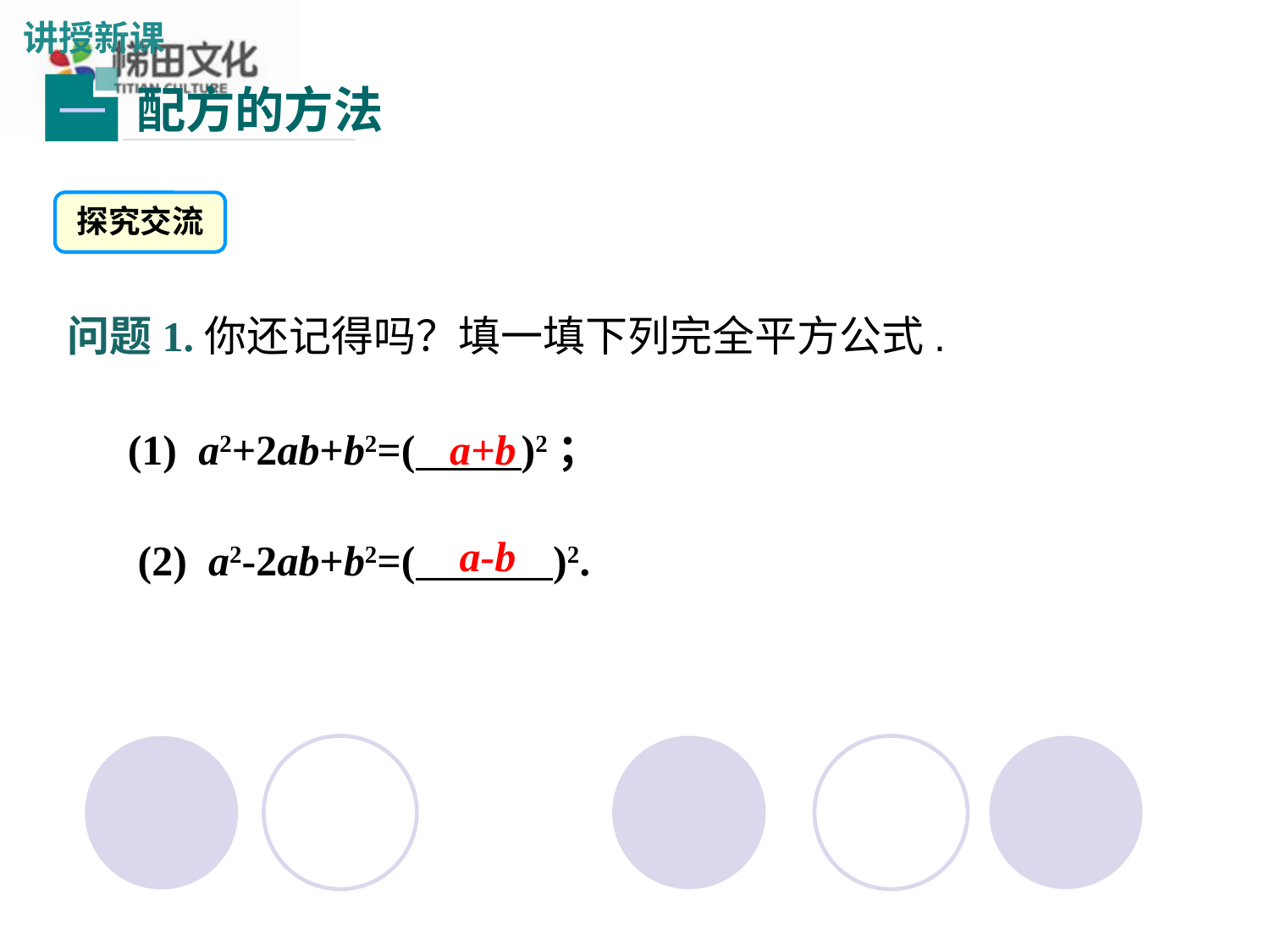

讲授新课

配方的方法
一

探究交流
问题1.你还记得吗？填一填下列完全平方公式.
(1)  a2+2ab+b2=(          )2；
a+b
a-b
(2)  a2-2ab+b2=(             )2.